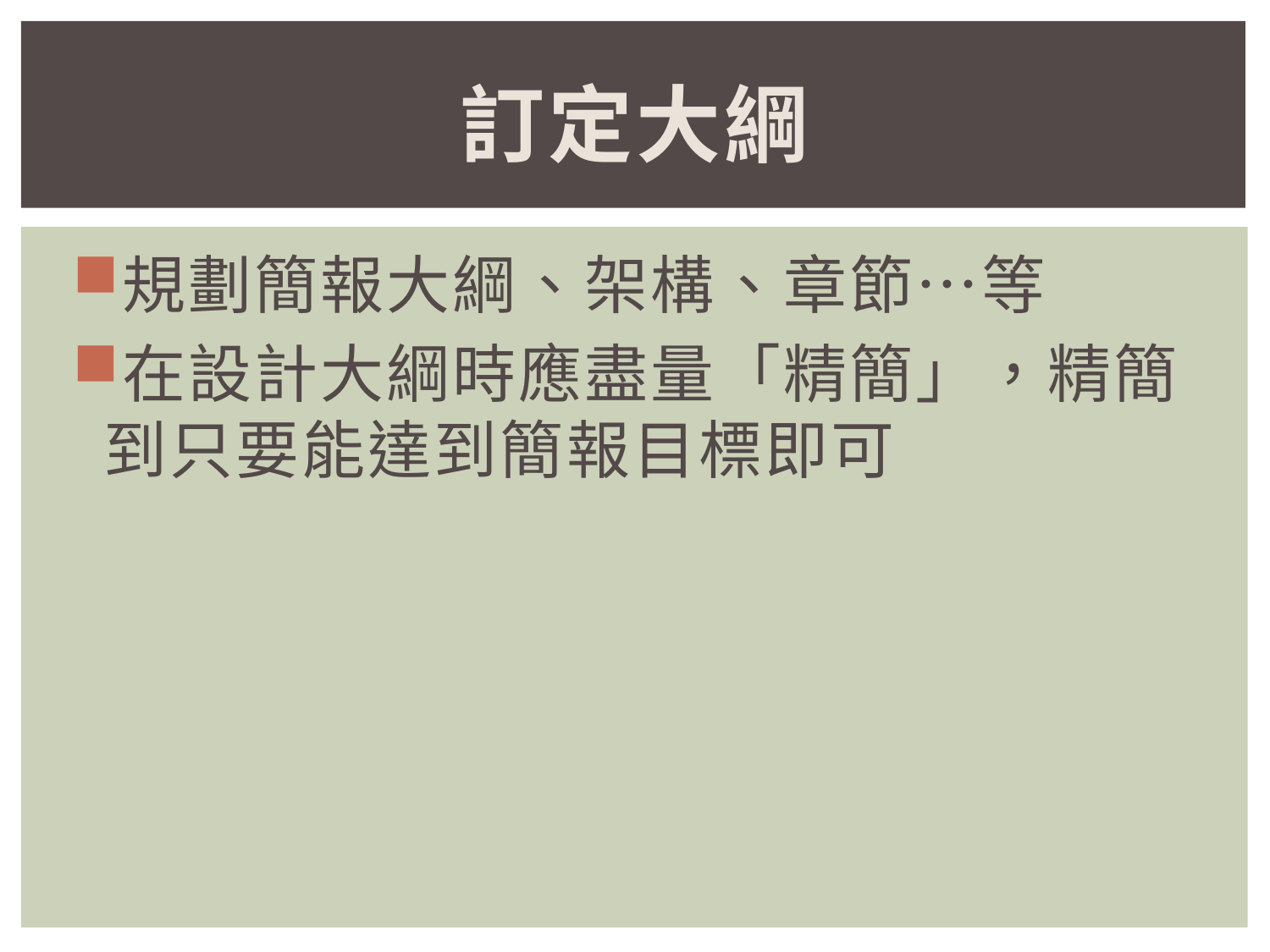

# 訂定大綱
規劃簡報大綱、架構、章節…等
在設計大綱時應盡量「精簡」，精簡到只要能達到簡報目標即可